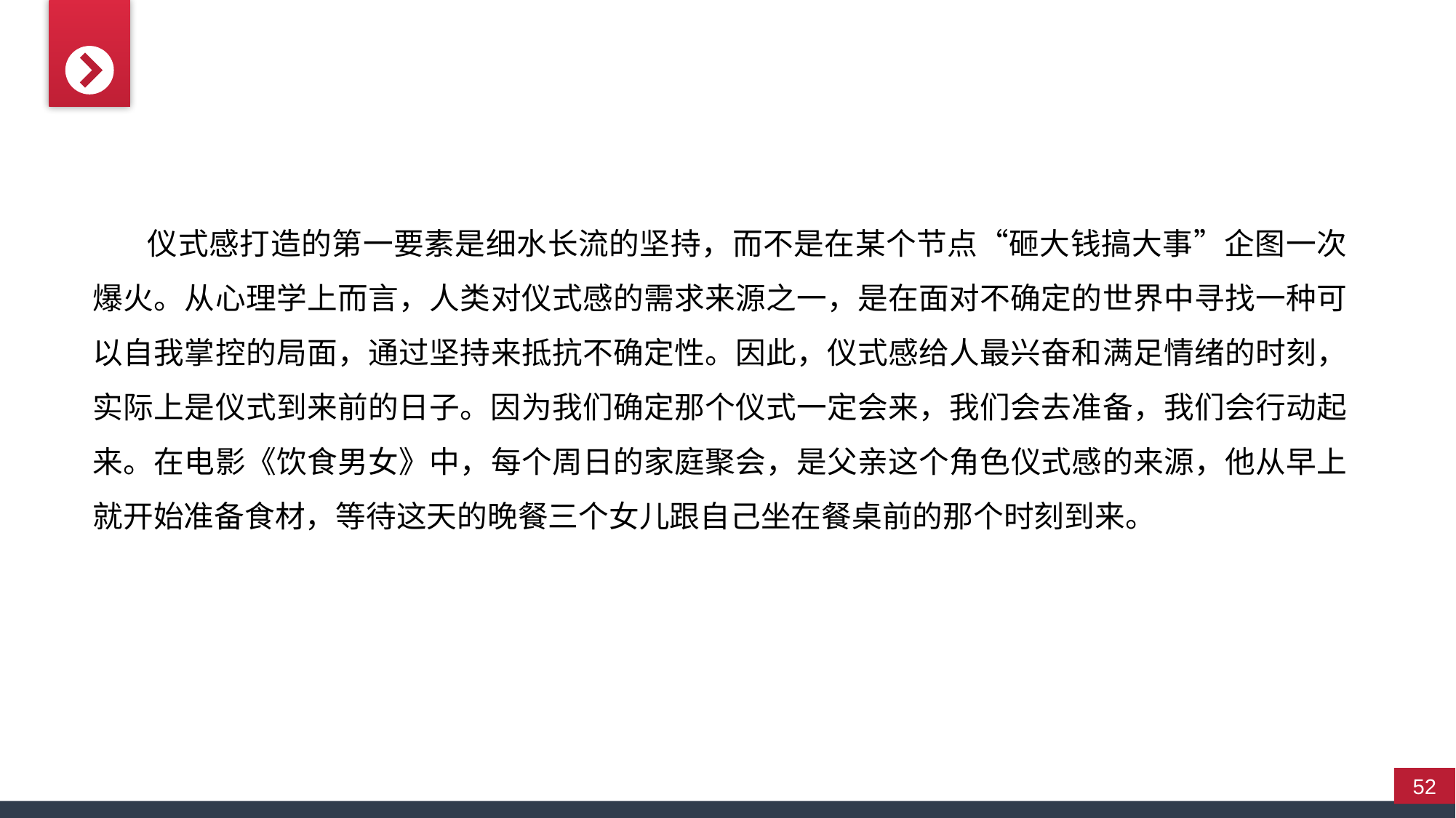

仪式感打造的第一要素是细水长流的坚持，而不是在某个节点“砸大钱搞大事”企图一次爆火。从心理学上而言，人类对仪式感的需求来源之一，是在面对不确定的世界中寻找一种可以自我掌控的局面，通过坚持来抵抗不确定性。因此，仪式感给人最兴奋和满足情绪的时刻，实际上是仪式到来前的日子。因为我们确定那个仪式一定会来，我们会去准备，我们会行动起来。在电影《饮食男女》中，每个周日的家庭聚会，是父亲这个角色仪式感的来源，他从早上就开始准备食材，等待这天的晚餐三个女儿跟自己坐在餐桌前的那个时刻到来。